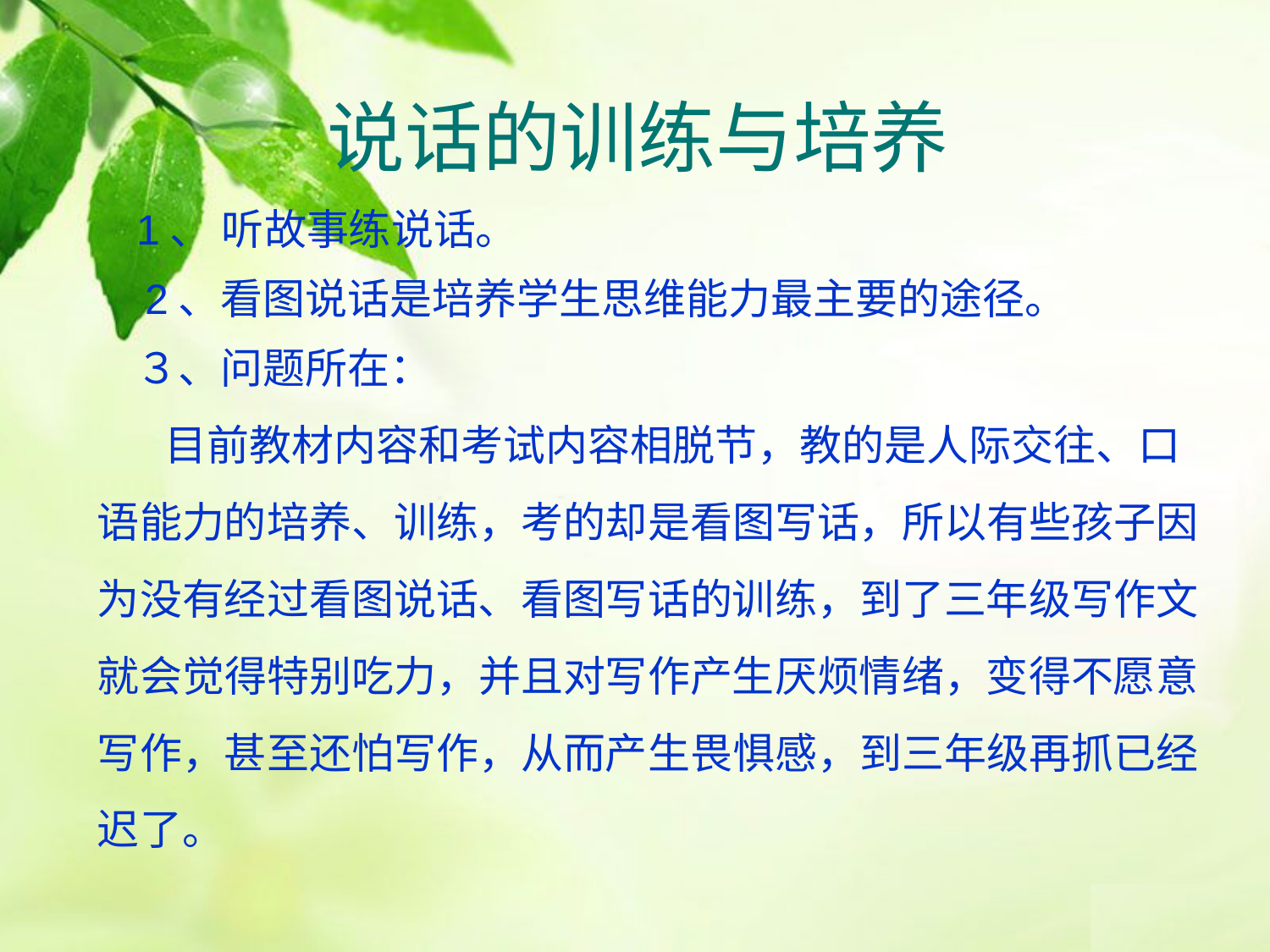

# 说话的训练与培养
    1、 听故事练说话。
    2、看图说话是培养学生思维能力最主要的途径。
   ３、问题所在：
      目前教材内容和考试内容相脱节，教的是人际交往、口
语能力的培养、训练，考的却是看图写话，所以有些孩子因
为没有经过看图说话、看图写话的训练，到了三年级写作文
就会觉得特别吃力，并且对写作产生厌烦情绪，变得不愿意
写作，甚至还怕写作，从而产生畏惧感，到三年级再抓已经
迟了。